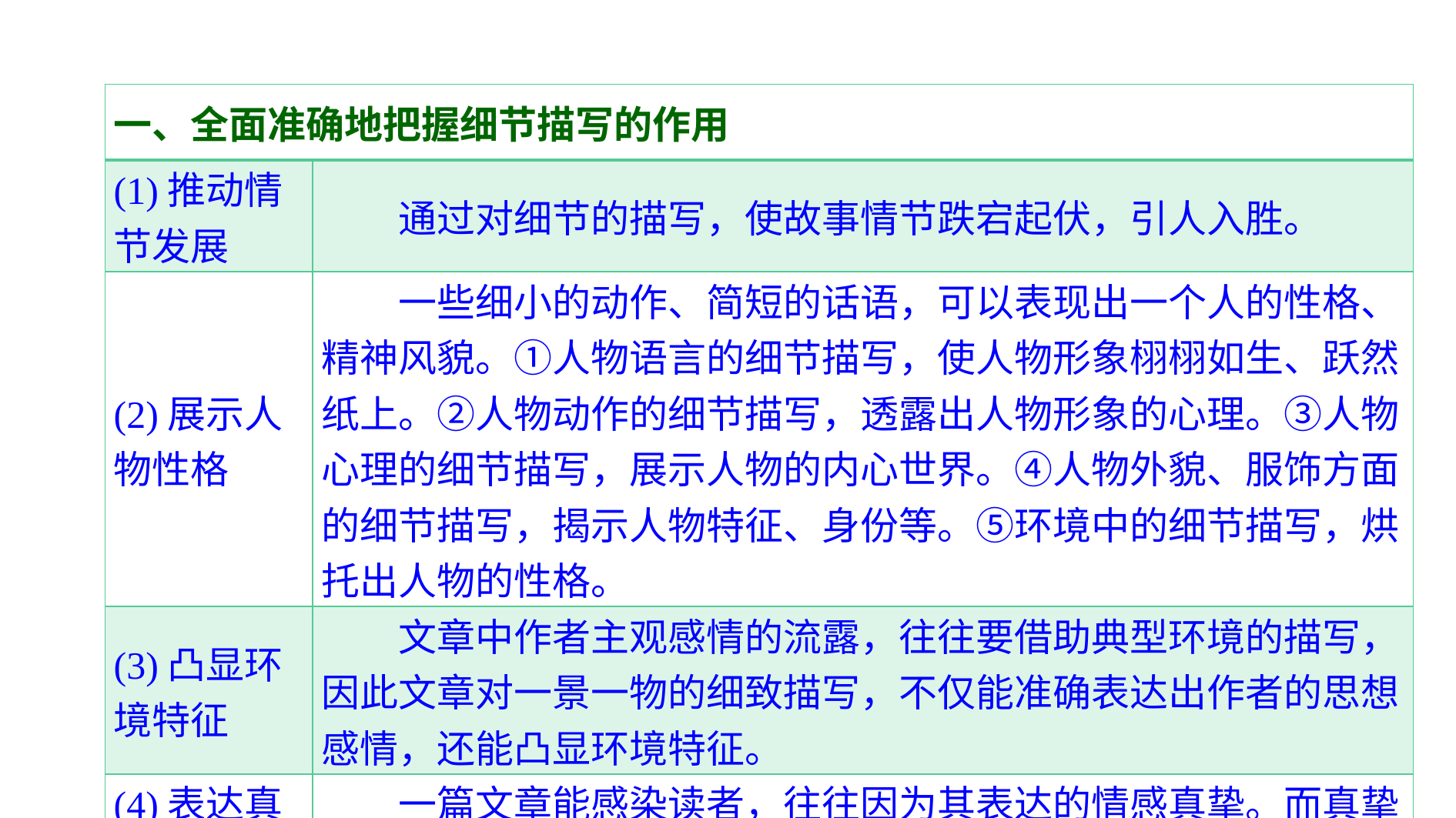

| 一、全面准确地把握细节描写的作用 |  |
| --- | --- |
| (1)推动情节发展 | 通过对细节的描写，使故事情节跌宕起伏，引人入胜。 |
| (2)展示人物性格 | 一些细小的动作、简短的话语，可以表现出一个人的性格、精神风貌。①人物语言的细节描写，使人物形象栩栩如生、跃然纸上。②人物动作的细节描写，透露出人物形象的心理。③人物心理的细节描写，展示人物的内心世界。④人物外貌、服饰方面的细节描写，揭示人物特征、身份等。⑤环境中的细节描写，烘托出人物的性格。 |
| (3)凸显环境特征 | 文章中作者主观感情的流露，往往要借助典型环境的描写，因此文章对一景一物的细致描写，不仅能准确表达出作者的思想感情，还能凸显环境特征。 |
| (4)表达真挚情感 | 一篇文章能感染读者，往往因为其表达的情感真挚。而真挚情感除了来源于亲身经历的生活，还来源于成功的细节描写。 |